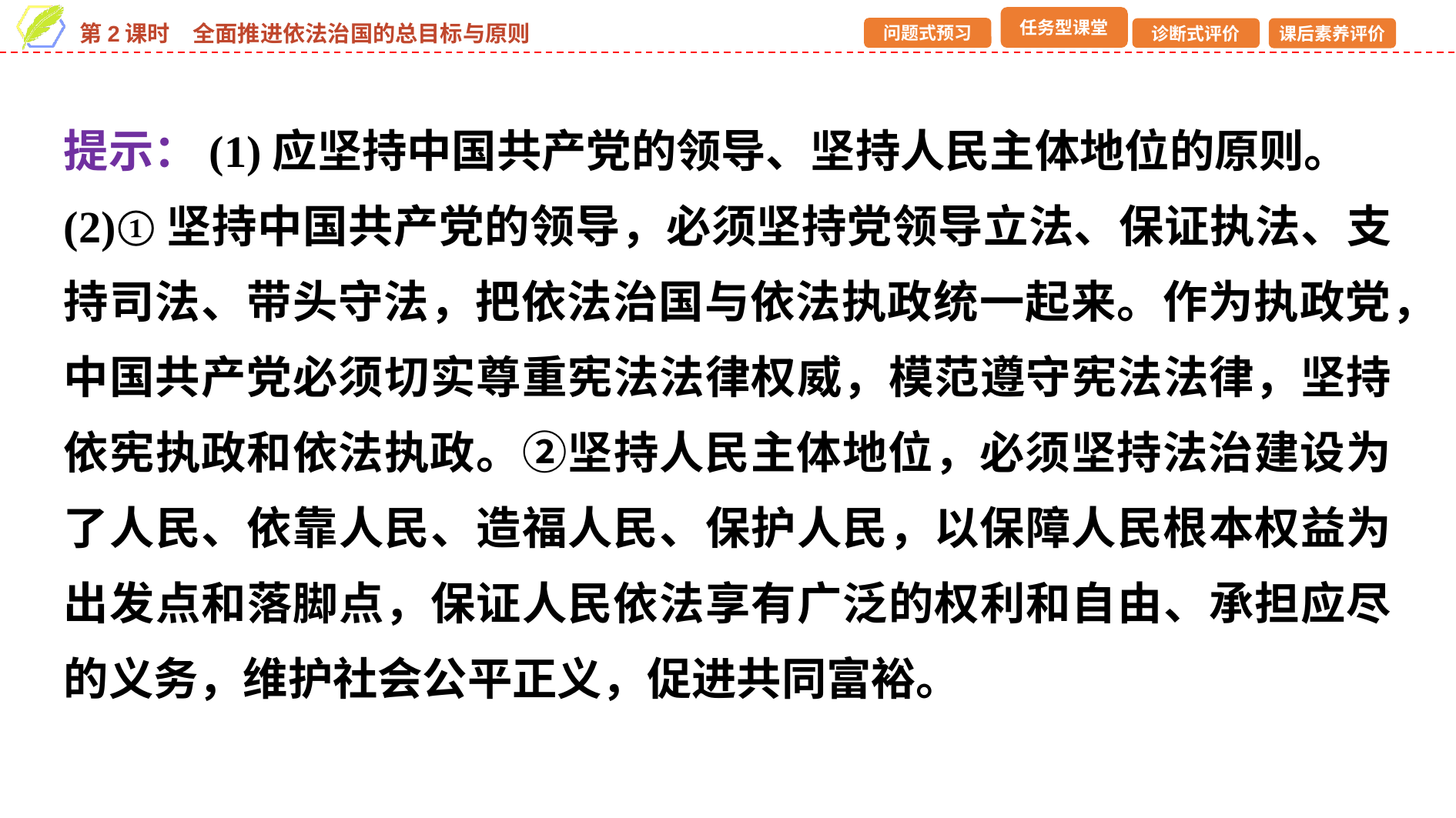

提示：(1)应坚持中国共产党的领导、坚持人民主体地位的原则。
(2)①坚持中国共产党的领导，必须坚持党领导立法、保证执法、支持司法、带头守法，把依法治国与依法执政统一起来。作为执政党，中国共产党必须切实尊重宪法法律权威，模范遵守宪法法律，坚持依宪执政和依法执政。②坚持人民主体地位，必须坚持法治建设为了人民、依靠人民、造福人民、保护人民，以保障人民根本权益为出发点和落脚点，保证人民依法享有广泛的权利和自由、承担应尽的义务，维护社会公平正义，促进共同富裕。